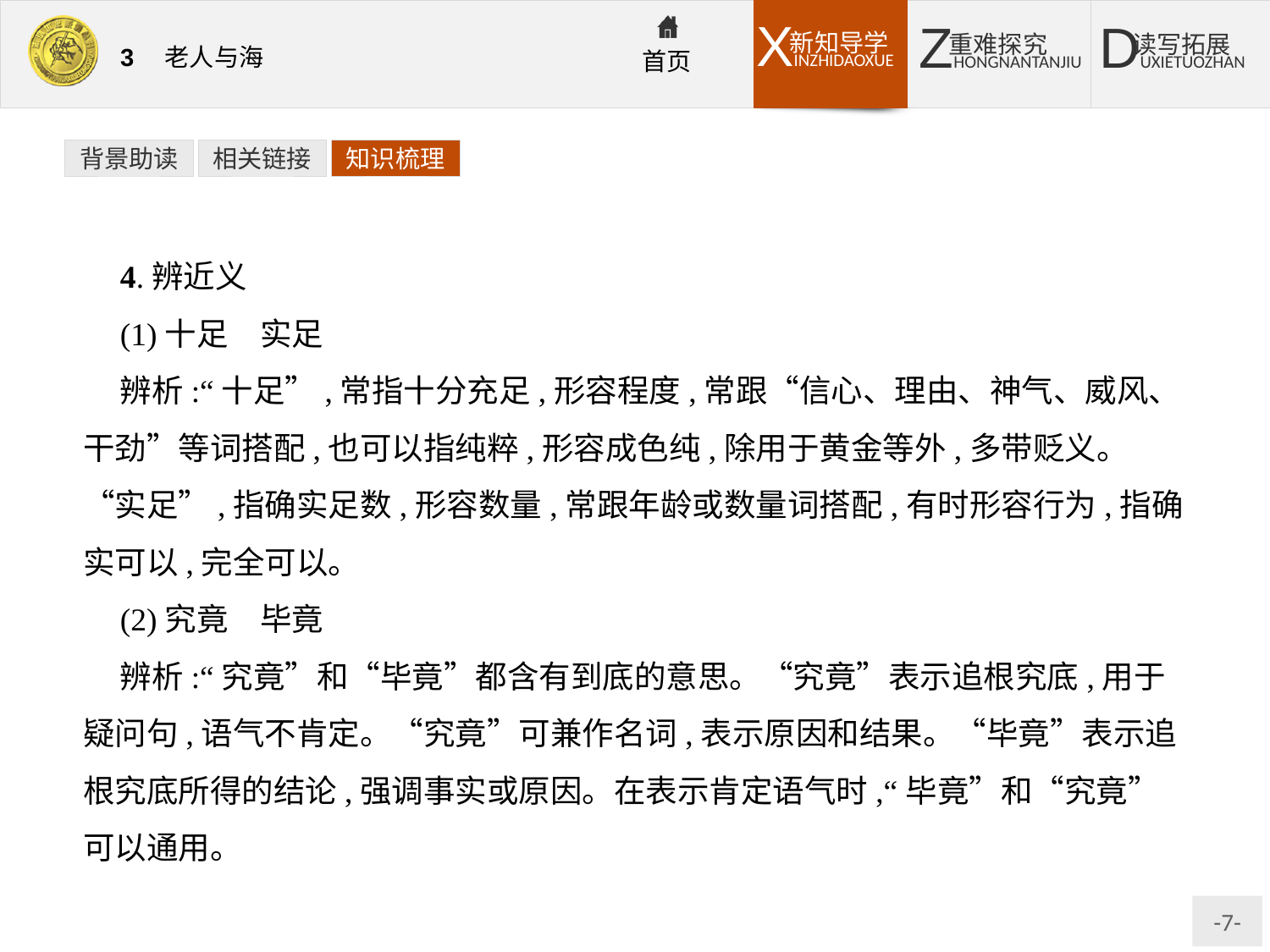

背景助读
相关链接
知识梳理
4.辨近义
(1)十足　实足
辨析:“十足”,常指十分充足,形容程度,常跟“信心、理由、神气、威风、干劲”等词搭配,也可以指纯粹,形容成色纯,除用于黄金等外,多带贬义。“实足”,指确实足数,形容数量,常跟年龄或数量词搭配,有时形容行为,指确实可以,完全可以。
(2)究竟　毕竟
辨析:“究竟”和“毕竟”都含有到底的意思。“究竟”表示追根究底,用于疑问句,语气不肯定。“究竟”可兼作名词,表示原因和结果。“毕竟”表示追根究底所得的结论,强调事实或原因。在表示肯定语气时,“毕竟”和“究竟”可以通用。